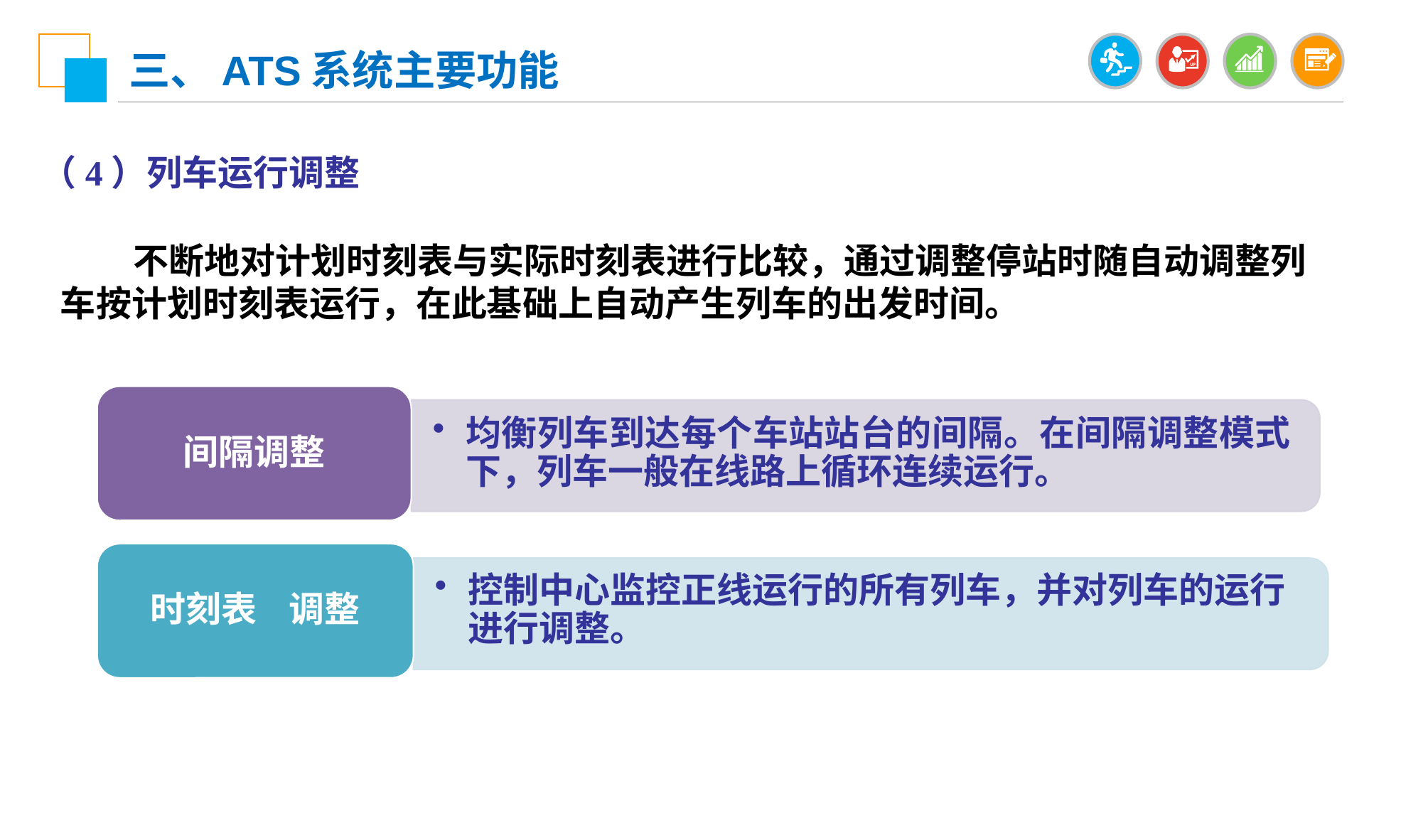

三、ATS系统主要功能
（4）列车运行调整
        不断地对计划时刻表与实际时刻表进行比较，通过调整停站时随自动调整列车按计划时刻表运行，在此基础上自动产生列车的出发时间。

间隔调整

均衡列车到达每个车站站台的间隔。在间隔调整模式下，列车一般在线路上循环连续运行。

时刻表    调整

控制中心监控正线运行的所有列车，并对列车的运行进行调整。